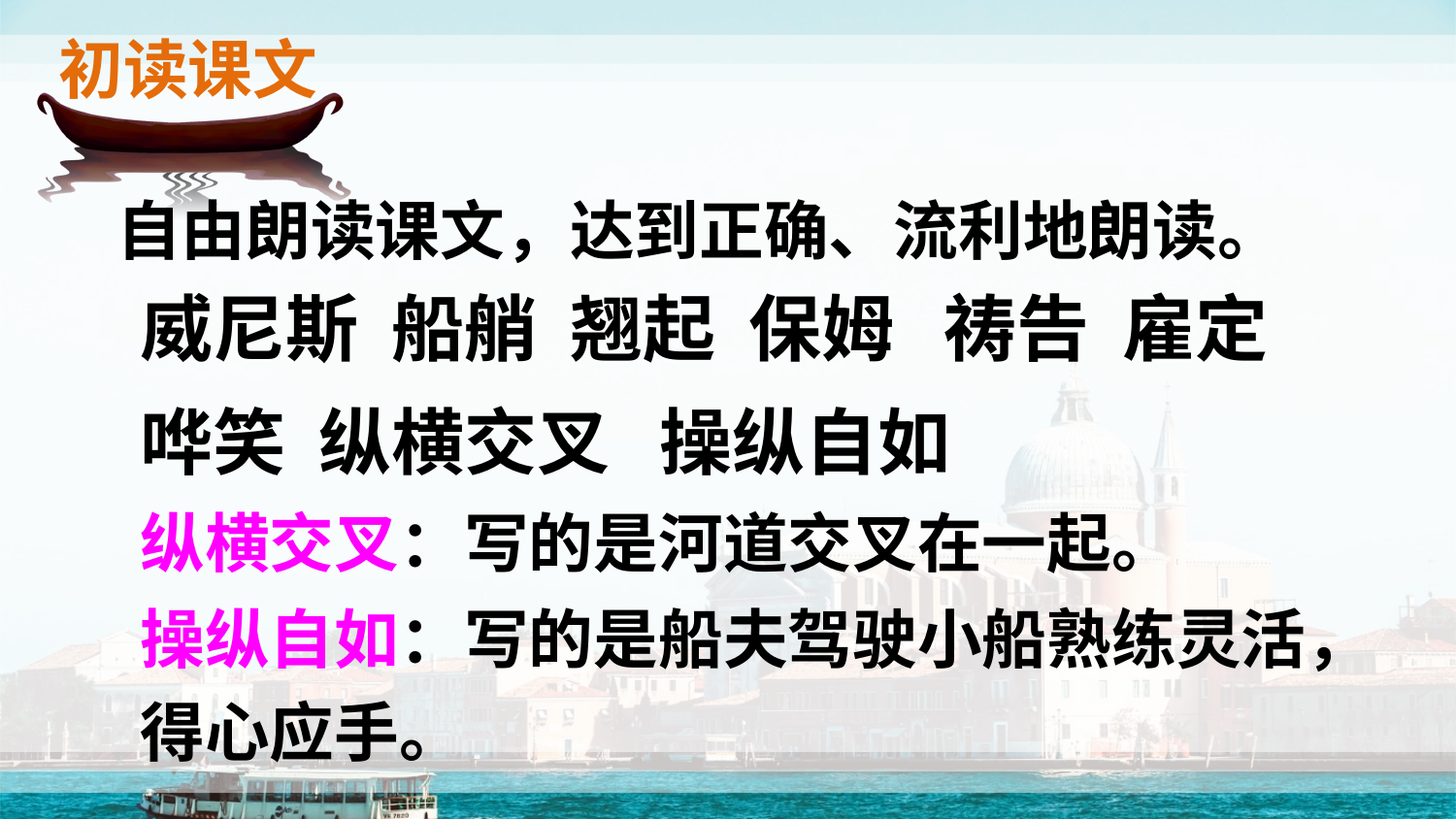

初读课文
自由朗读课文，达到正确、流利地朗读。
威尼斯  船艄  翘起  保姆   祷告  雇定  哗笑  纵横交叉   操纵自如
纵横交叉：写的是河道交叉在一起。
操纵自如：写的是船夫驾驶小船熟练灵活，得心应手。